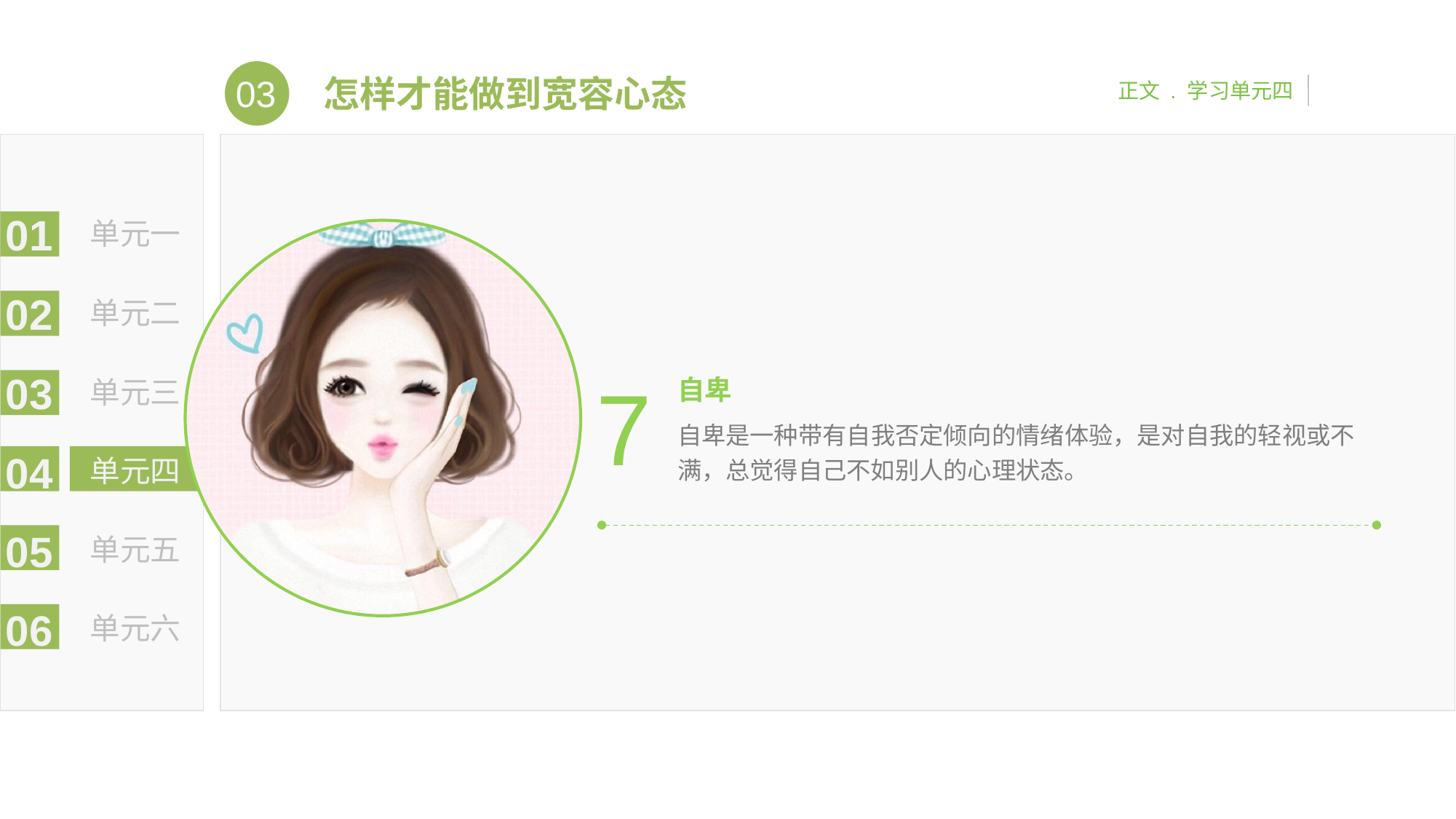

03
正文 . 学习单元四
怎样才能做到宽容心态

01
单元一

02
单元二

03
单元三

04

单元四
05

单元五
06

单元六

7
自卑
自卑是一种带有自我否定倾向的情绪体验，是对自我的轻视或不满，总觉得自己不如别人的心理状态。